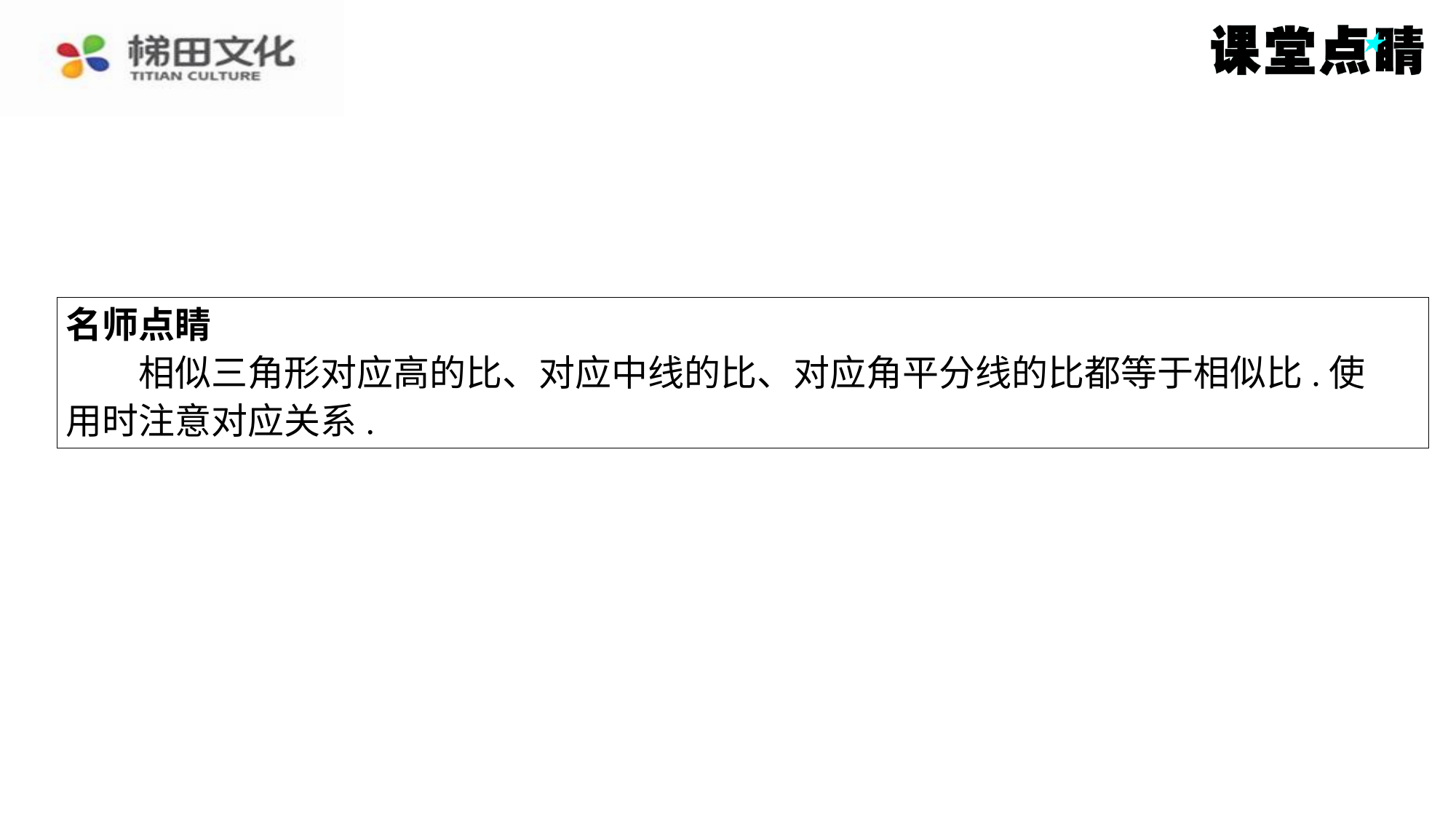

名师点睛
　　相似三角形对应高的比、对应中线的比、对应角平分线的比都等于相似比.使
用时注意对应关系.